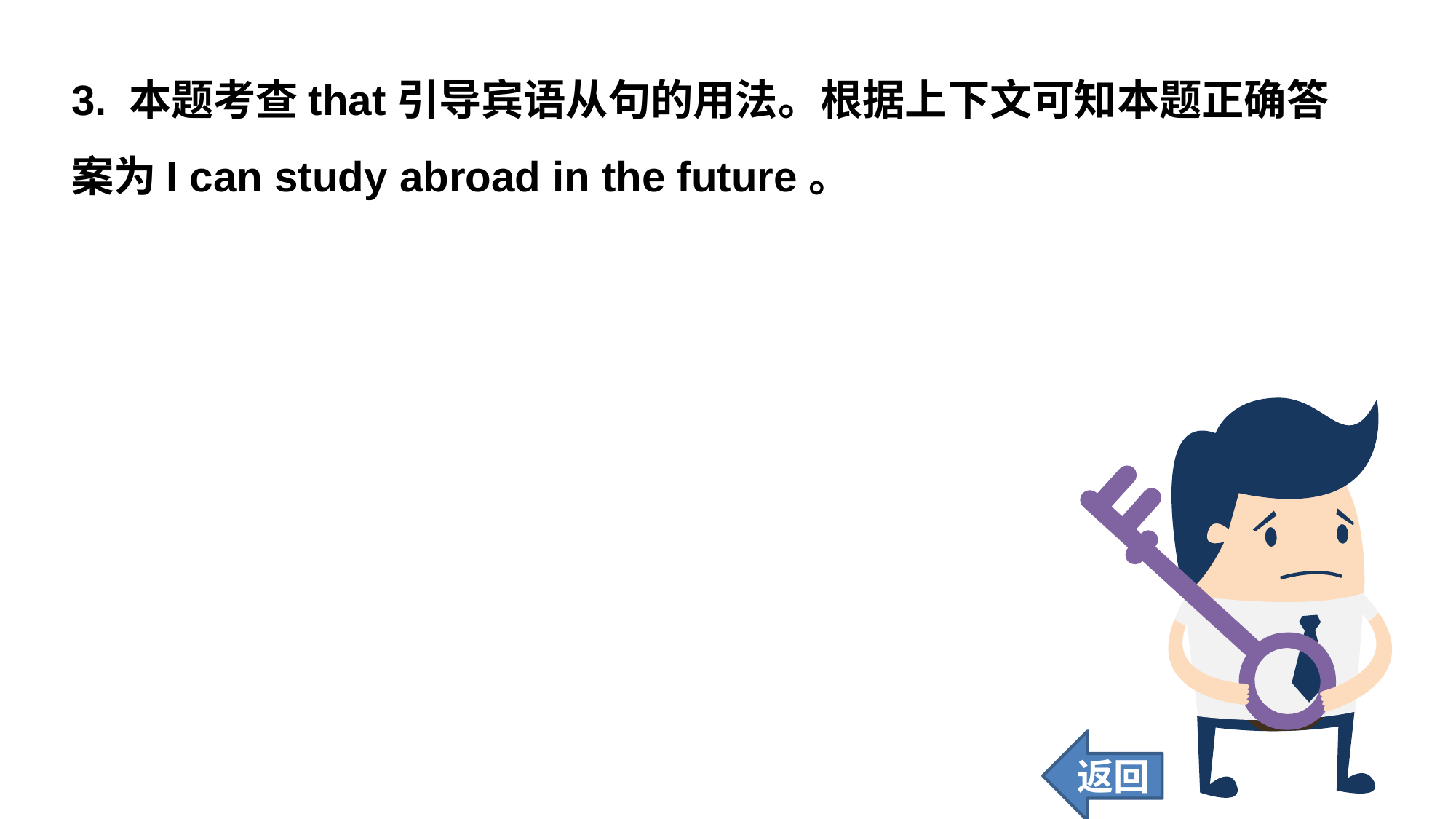

3. 本题考查that引导宾语从句的用法。根据上下文可知本题正确答案为I can study abroad in the future。

返回
112